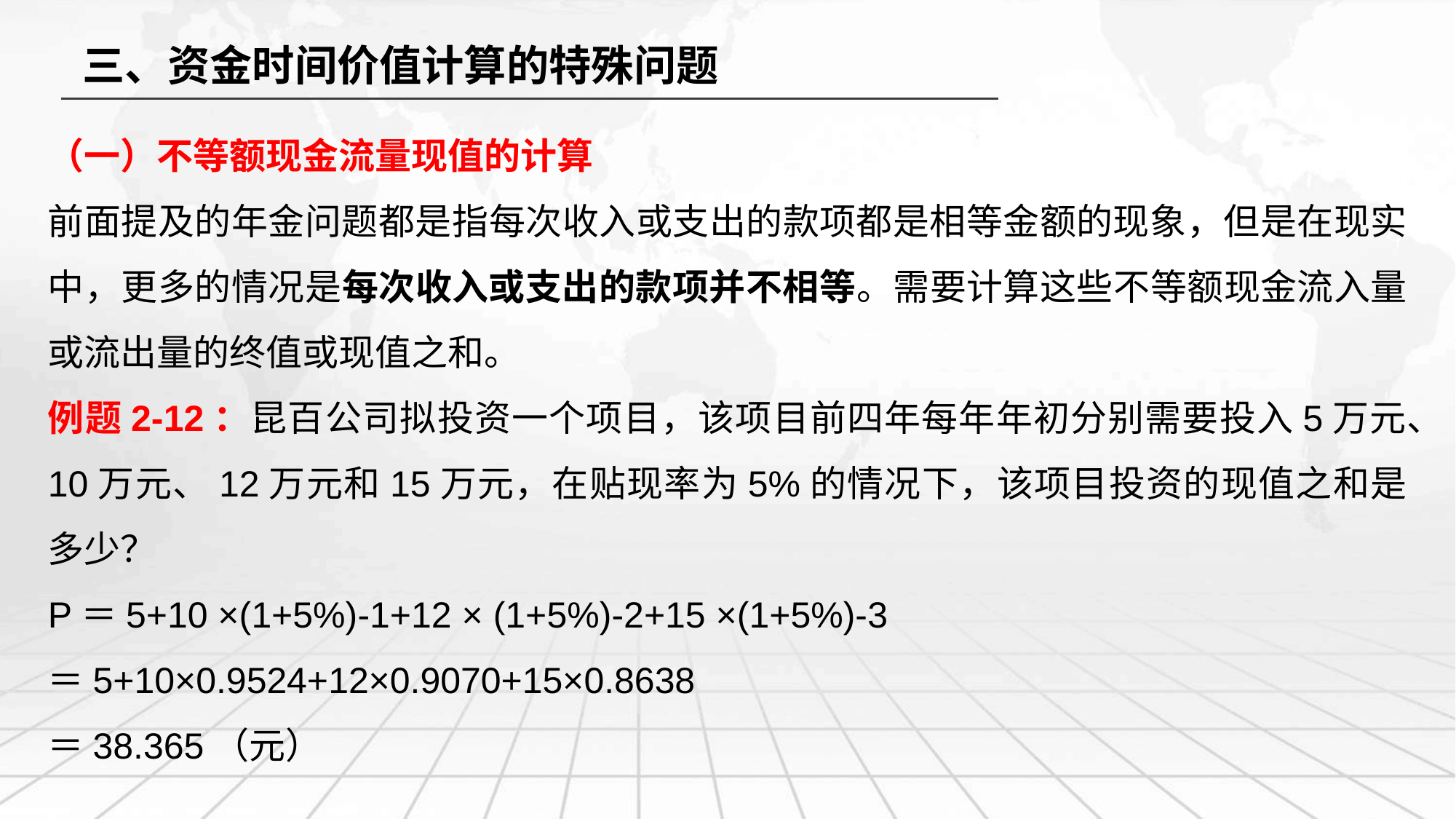

三、资金时间价值计算的特殊问题
（一）不等额现金流量现值的计算
前面提及的年金问题都是指每次收入或支出的款项都是相等金额的现象，但是在现实中，更多的情况是每次收入或支出的款项并不相等。需要计算这些不等额现金流入量或流出量的终值或现值之和。
例题2-12：昆百公司拟投资一个项目，该项目前四年每年年初分别需要投入5万元、10万元、12万元和15万元，在贴现率为5%的情况下，该项目投资的现值之和是多少？
P＝5+10 ×(1+5%)-1+12 × (1+5%)-2+15 ×(1+5%)-3
＝5+10×0.9524+12×0.9070+15×0.8638
＝38.365（元）